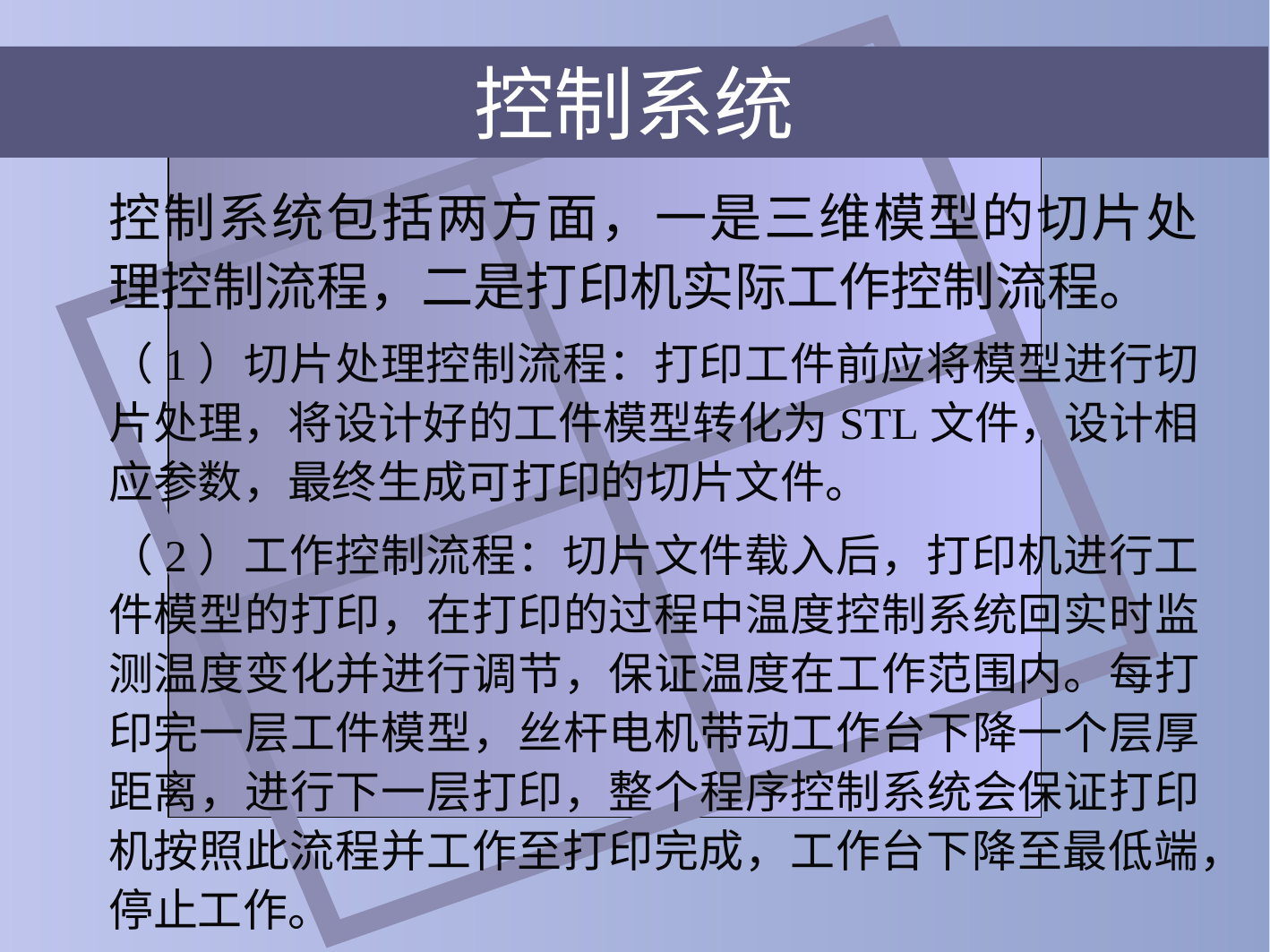

# 控制系统
控制系统包括两方面，一是三维模型的切片处理控制流程，二是打印机实际工作控制流程。
（1）切片处理控制流程：打印工件前应将模型进行切片处理，将设计好的工件模型转化为STL文件，设计相应参数，最终生成可打印的切片文件。
（2）工作控制流程：切片文件载入后，打印机进行工件模型的打印，在打印的过程中温度控制系统回实时监测温度变化并进行调节，保证温度在工作范围内。每打印完一层工件模型，丝杆电机带动工作台下降一个层厚距离，进行下一层打印，整个程序控制系统会保证打印机按照此流程并工作至打印完成，工作台下降至最低端，停止工作。